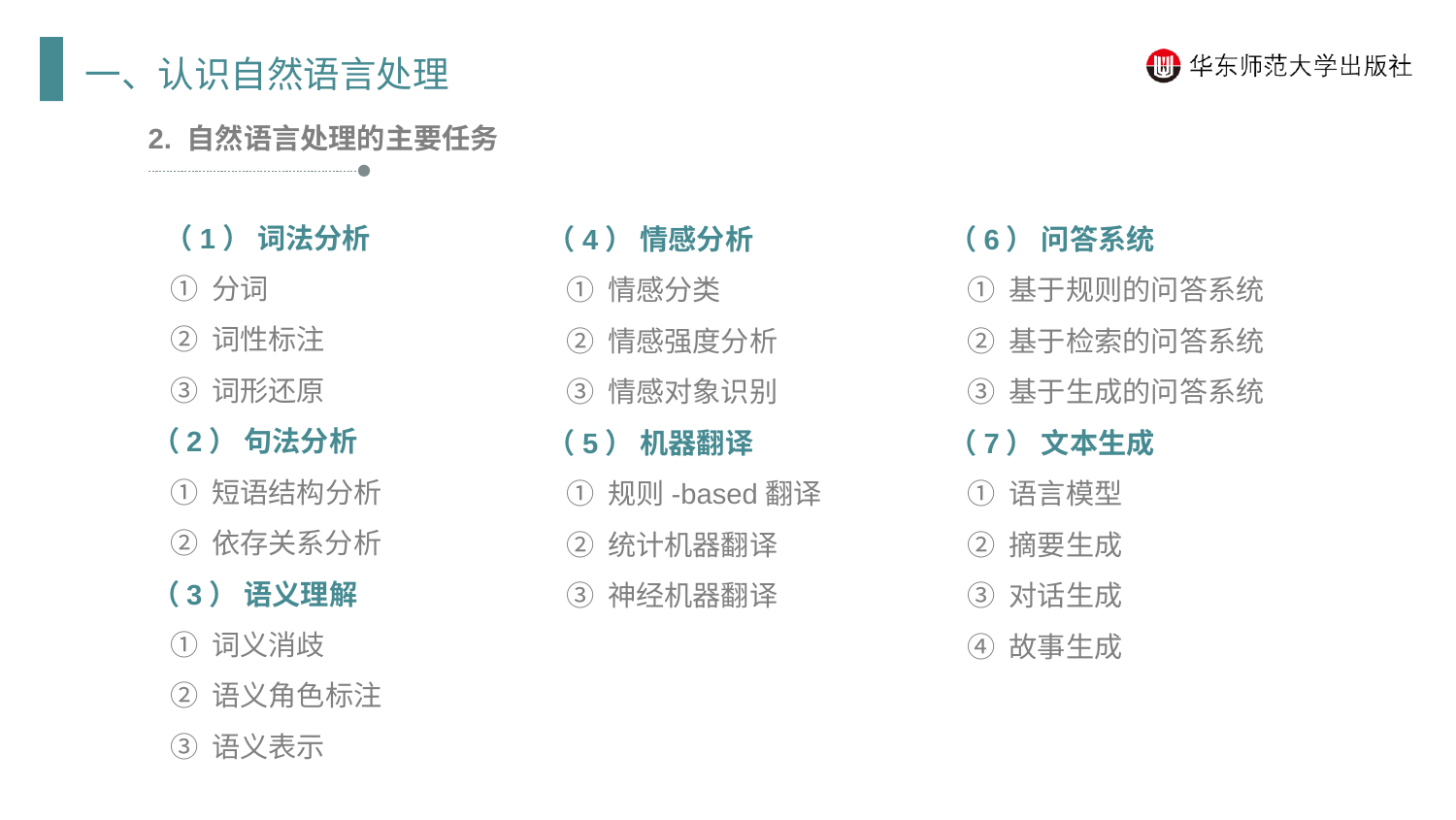

一、认识自然语言处理
2. 自然语言处理的主要任务
 （1） 词法分析
   ① 分词
   ② 词性标注
   ③ 词形还原
（2） 句法分析
   ① 短语结构分析
   ② 依存关系分析
（3） 语义理解
   ① 词义消歧
   ② 语义角色标注
   ③ 语义表示

（4） 情感分析
   ① 情感分类
   ② 情感强度分析
   ③ 情感对象识别
（5） 机器翻译
   ① 规则-based翻译
   ② 统计机器翻译
   ③ 神经机器翻译

（6） 问答系统
   ① 基于规则的问答系统
   ② 基于检索的问答系统
   ③ 基于生成的问答系统
（7） 文本生成
   ① 语言模型
   ② 摘要生成
   ③ 对话生成
   ④ 故事生成